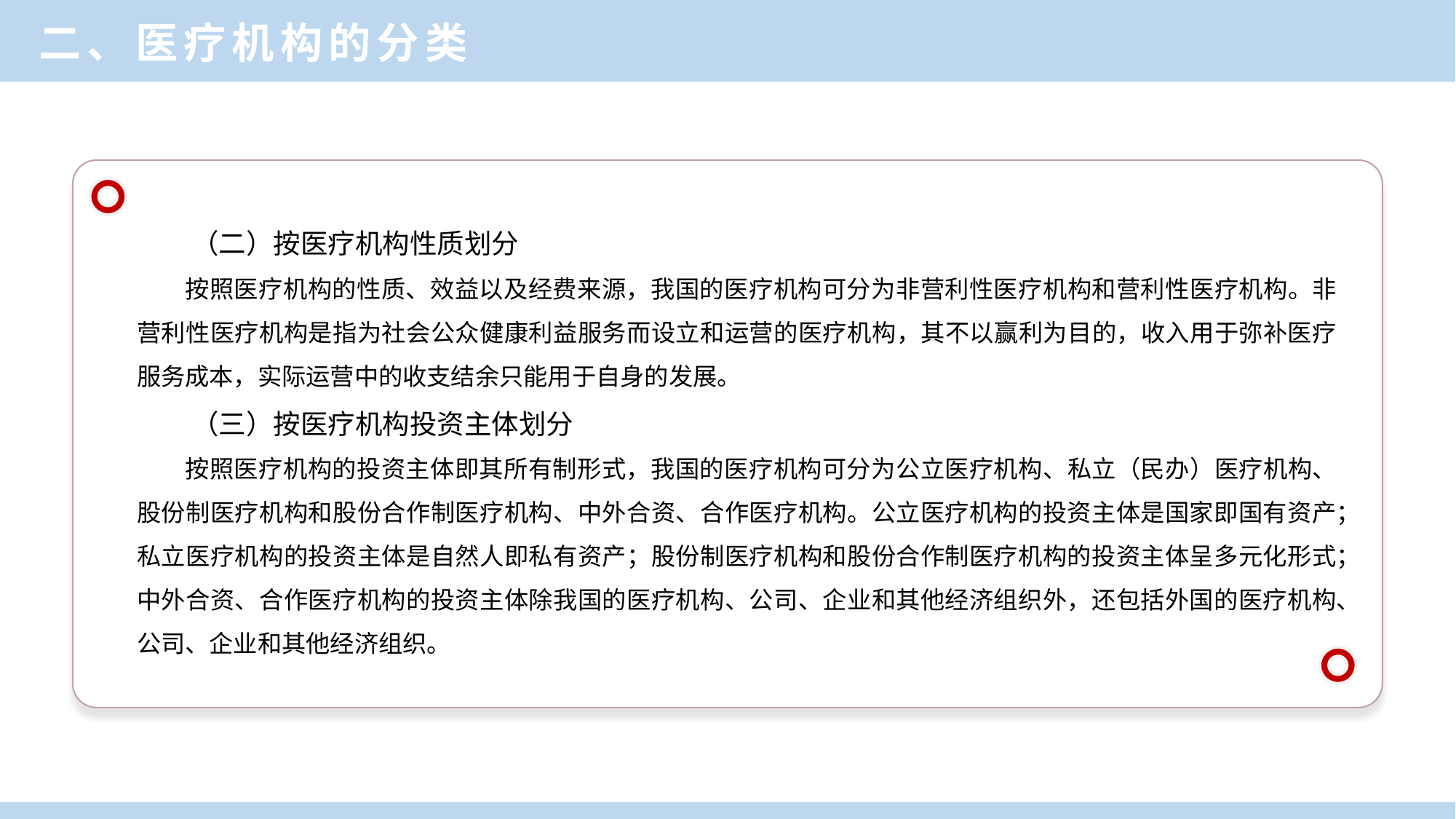

二、医疗机构的分类

（二）按医疗机构性质划分
按照医疗机构的性质、效益以及经费来源，我国的医疗机构可分为非营利性医疗机构和营利性医疗机构。非营利性医疗机构是指为社会公众健康利益服务而设立和运营的医疗机构，其不以赢利为目的，收入用于弥补医疗服务成本，实际运营中的收支结余只能用于自身的发展。
（三）按医疗机构投资主体划分
按照医疗机构的投资主体即其所有制形式，我国的医疗机构可分为公立医疗机构、私立（民办）医疗机构、股份制医疗机构和股份合作制医疗机构、中外合资、合作医疗机构。公立医疗机构的投资主体是国家即国有资产；私立医疗机构的投资主体是自然人即私有资产；股份制医疗机构和股份合作制医疗机构的投资主体呈多元化形式；中外合资、合作医疗机构的投资主体除我国的医疗机构、公司、企业和其他经济组织外，还包括外国的医疗机构、公司、企业和其他经济组织。